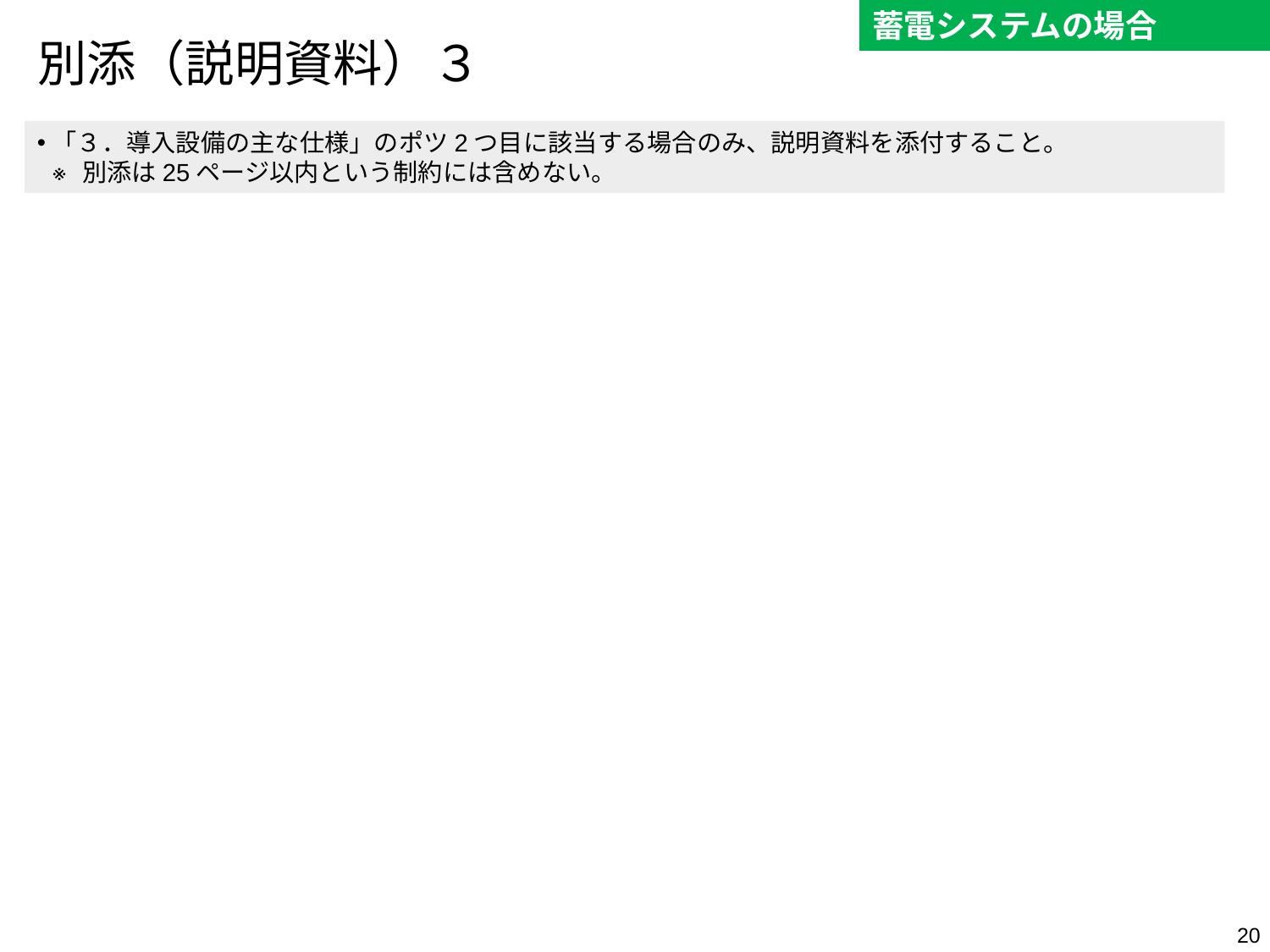

蓄電システムの場合
# 別添（説明資料）３
「３．導入設備の主な仕様」のポツ2つ目に該当する場合のみ、説明資料を添付すること。
別添は25ページ以内という制約には含めない。